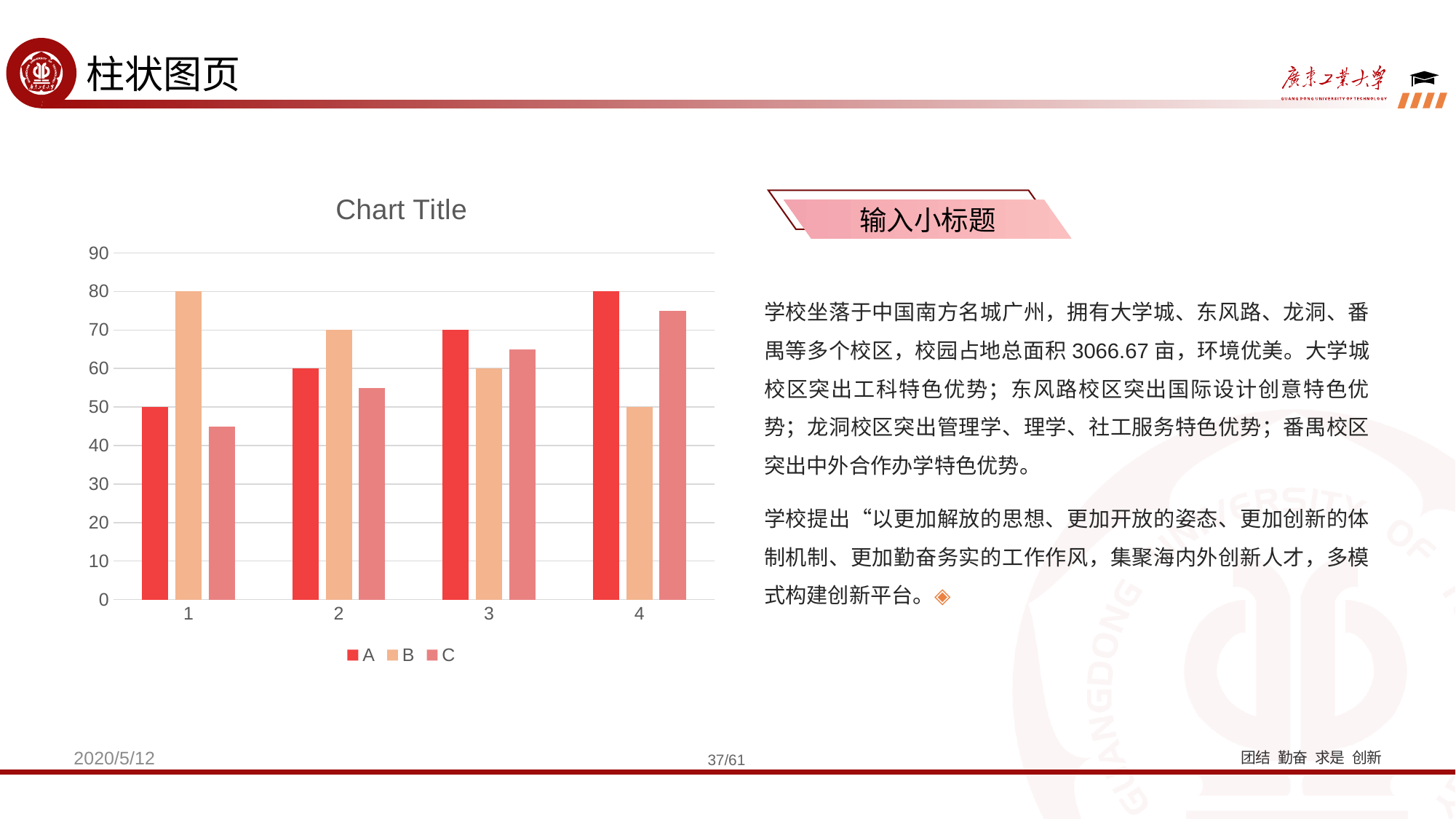

柱状图页

### Chart:

| Category | A | B | C |
|---|---|---|---|
| 1 | 50.0 | 80.0 | 45.0 |
| 2 | 60.0 | 70.0 | 55.0 |
| 3 | 70.0 | 60.0 | 65.0 |
| 4 | 80.0 | 50.0 | 75.0 |
输入小标题
学校坐落于中国南方名城广州，拥有大学城、东风路、龙洞、番禺等多个校区，校园占地总面积3066.67亩，环境优美。大学城校区突出工科特色优势；东风路校区突出国际设计创意特色优势；龙洞校区突出管理学、理学、社工服务特色优势；番禺校区突出中外合作办学特色优势。
学校提出“以更加解放的思想、更加开放的姿态、更加创新的体制机制、更加勤奋务实的工作作风，集聚海内外创新人才，多模式构建创新平台。◈